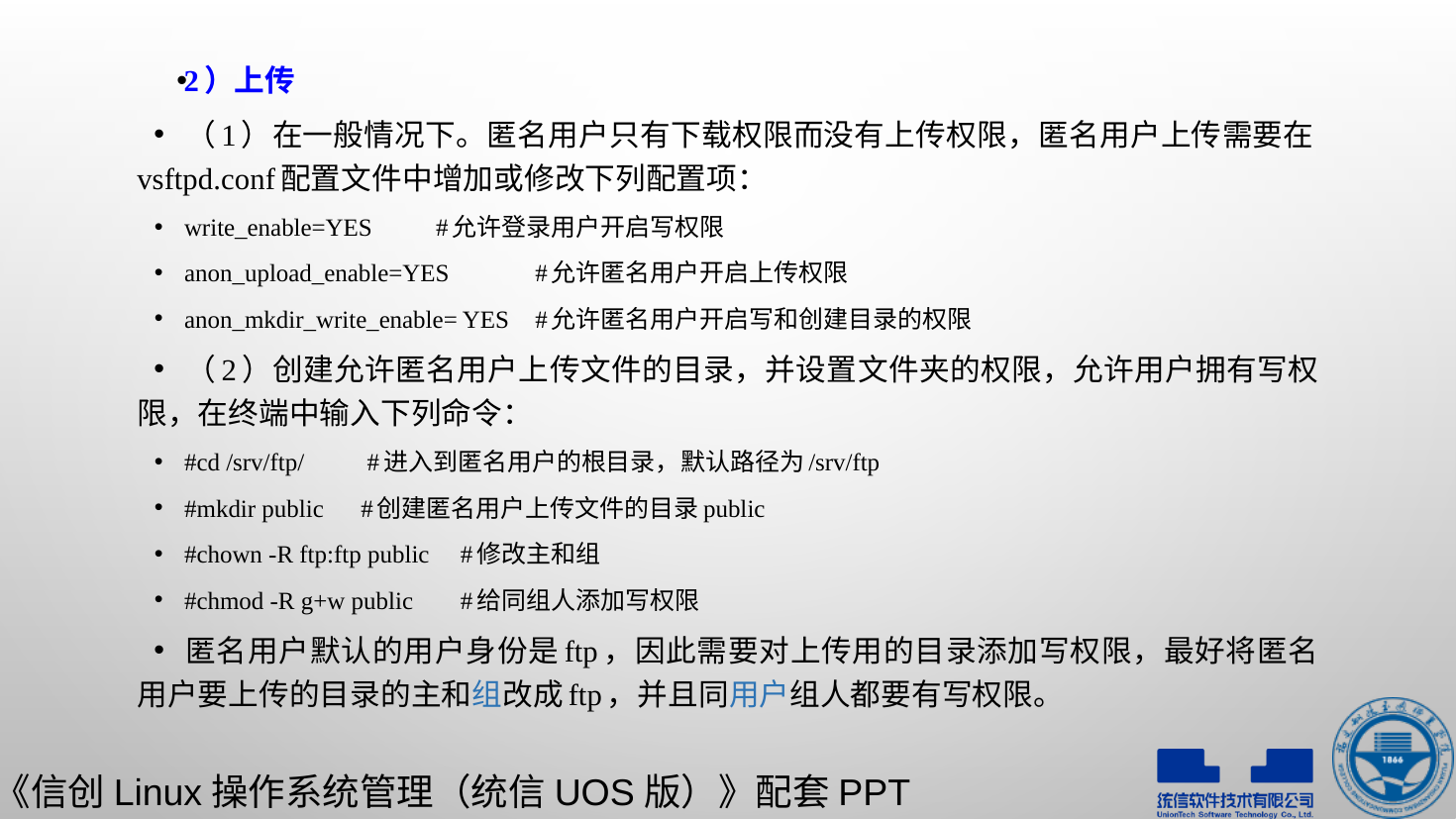

2）上传
（1）在一般情况下。匿名用户只有下载权限而没有上传权限，匿名用户上传需要在vsftpd.conf配置文件中增加或修改下列配置项：
write_enable=YES						#允许登录用户开启写权限
anon_upload_enable=YES				#允许匿名用户开启上传权限
anon_mkdir_write_enable= YES			#允许匿名用户开启写和创建目录的权限
（2）创建允许匿名用户上传文件的目录，并设置文件夹的权限，允许用户拥有写权限，在终端中输入下列命令：
#cd /srv/ftp/			     #进入到匿名用户的根目录，默认路径为/srv/ftp
#mkdir public			    #创建匿名用户上传文件的目录public
#chown -R ftp:ftp public		    #修改主和组
#chmod -R g+w public		    #给同组人添加写权限
匿名用户默认的用户身份是ftp，因此需要对上传用的目录添加写权限，最好将匿名用户要上传的目录的主和组改成ftp，并且同用户组人都要有写权限。